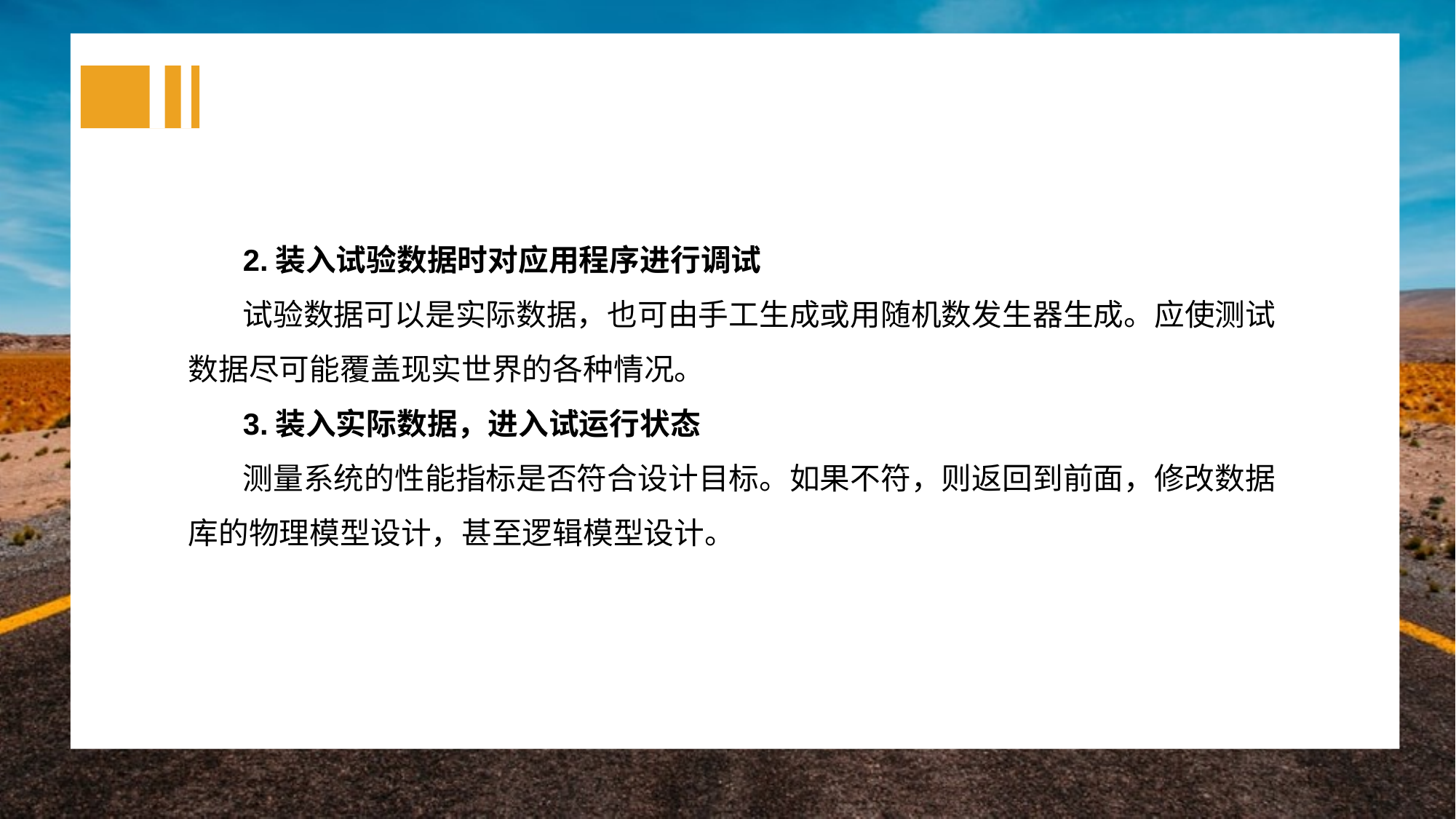

2.装入试验数据时对应用程序进行调试
试验数据可以是实际数据，也可由手工生成或用随机数发生器生成。应使测试数据尽可能覆盖现实世界的各种情况。
3.装入实际数据，进入试运行状态
测量系统的性能指标是否符合设计目标。如果不符，则返回到前面，修改数据库的物理模型设计，甚至逻辑模型设计。